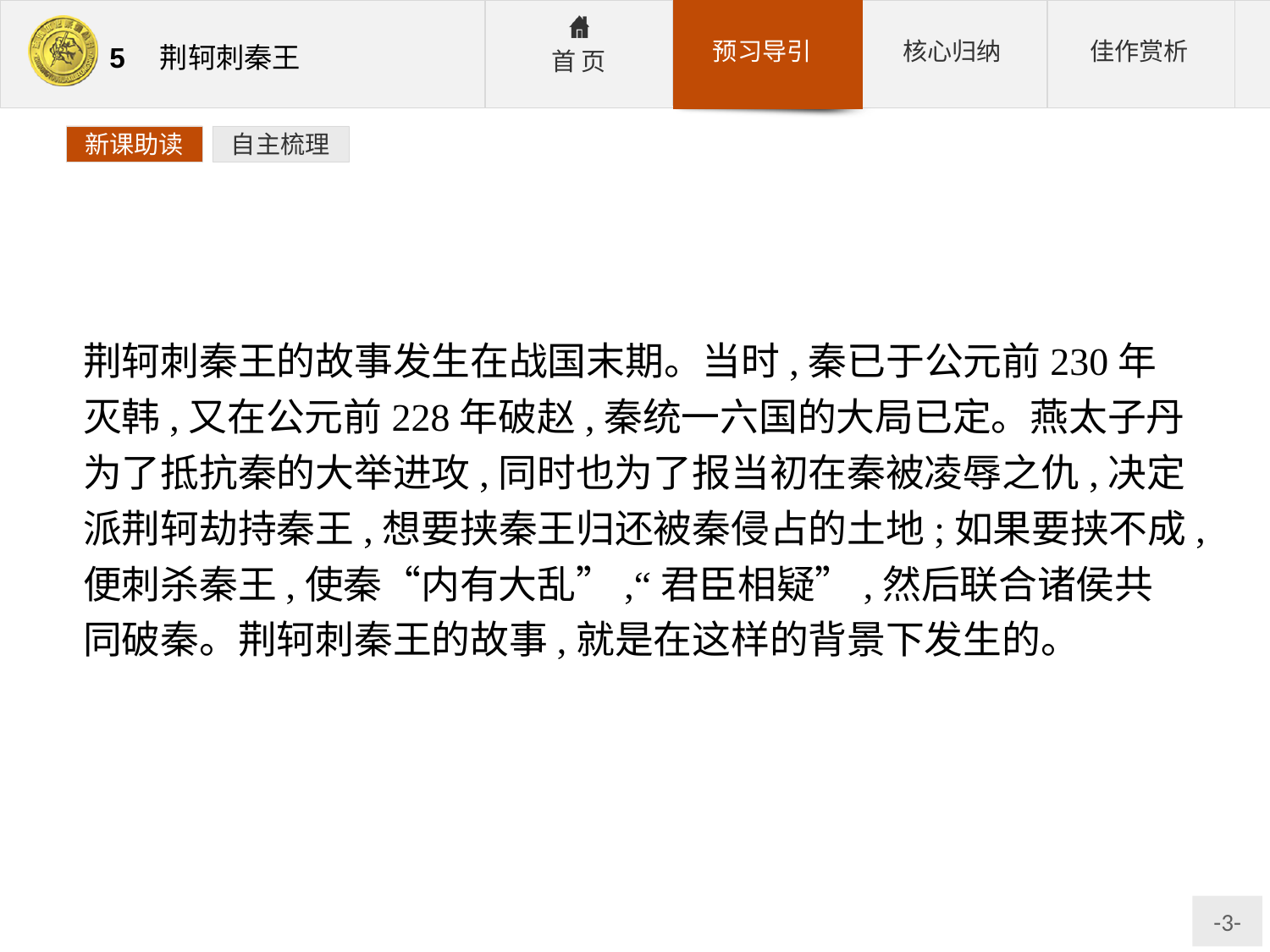

新课助读
自主梳理
荆轲刺秦王的故事发生在战国末期。当时,秦已于公元前230年灭韩,又在公元前228年破赵,秦统一六国的大局已定。燕太子丹为了抵抗秦的大举进攻,同时也为了报当初在秦被凌辱之仇,决定派荆轲劫持秦王,想要挟秦王归还被秦侵占的土地;如果要挟不成,便刺杀秦王,使秦“内有大乱”,“君臣相疑”,然后联合诸侯共同破秦。荆轲刺秦王的故事,就是在这样的背景下发生的。